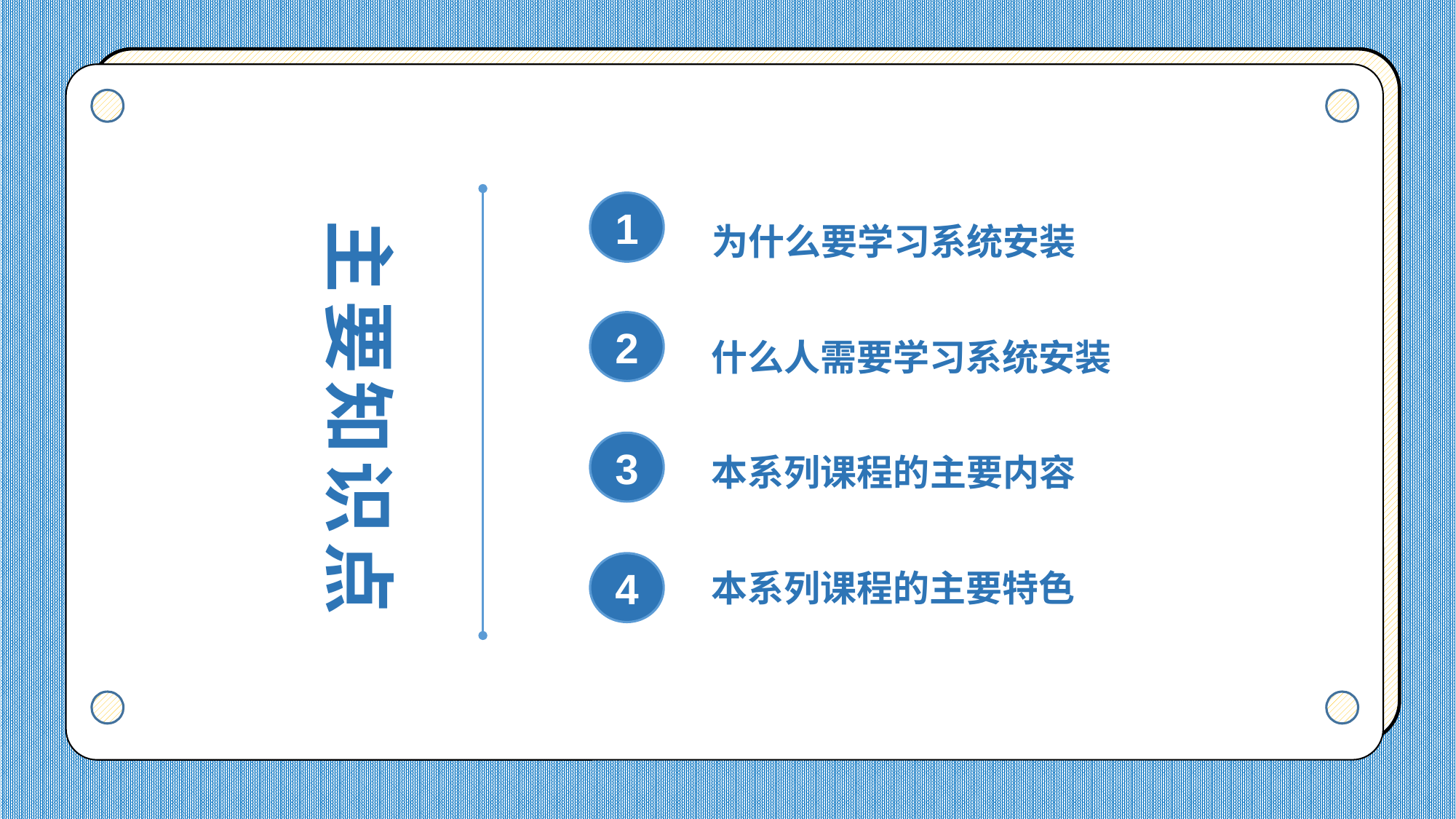

为什么要学习系统安装
1
主要知识点
什么人需要学习系统安装
2
本系列课程的主要内容
3
本系列课程的主要特色
4